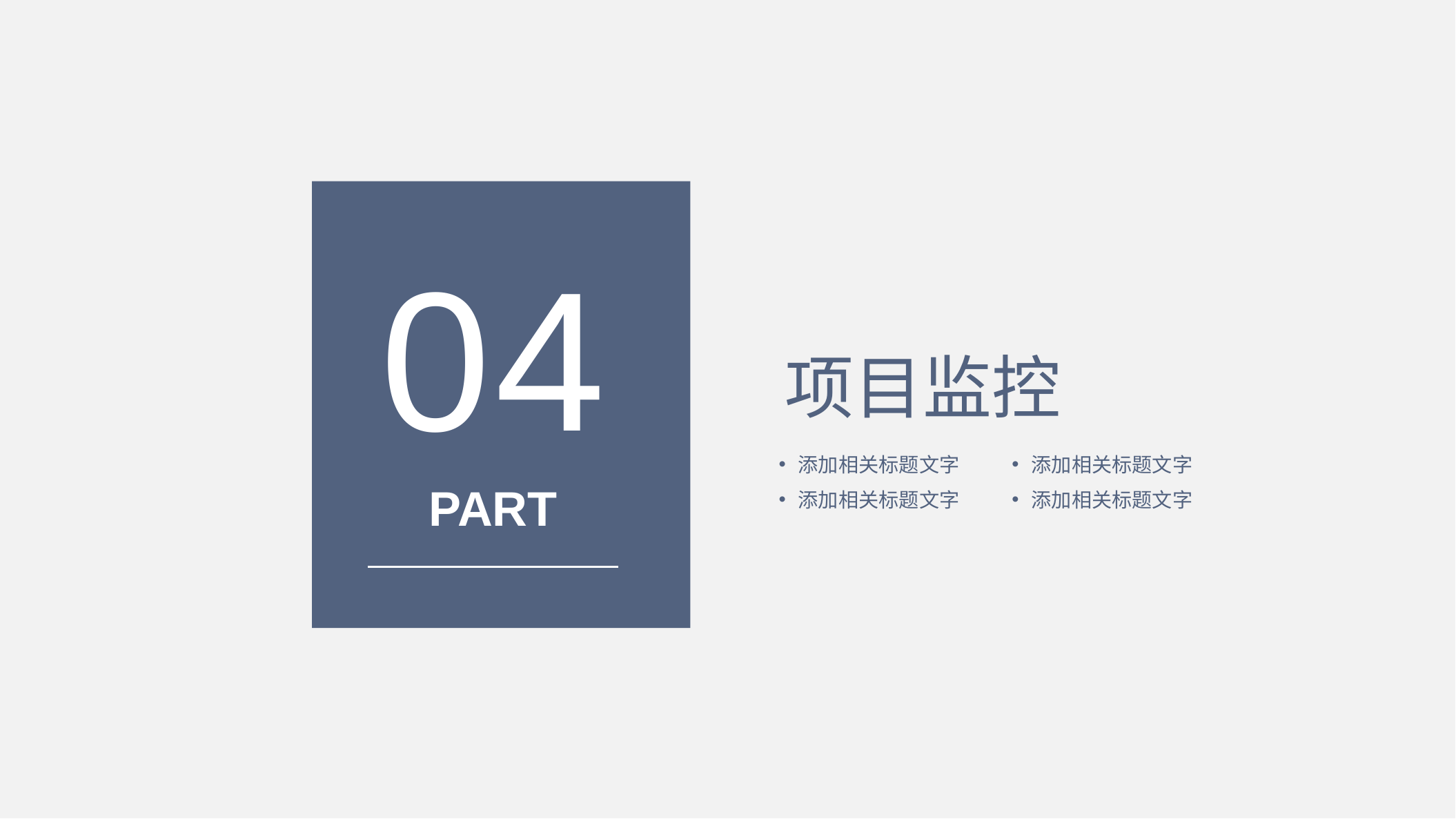

04
项目监控
添加相关标题文字
添加相关标题文字
PART
添加相关标题文字
添加相关标题文字